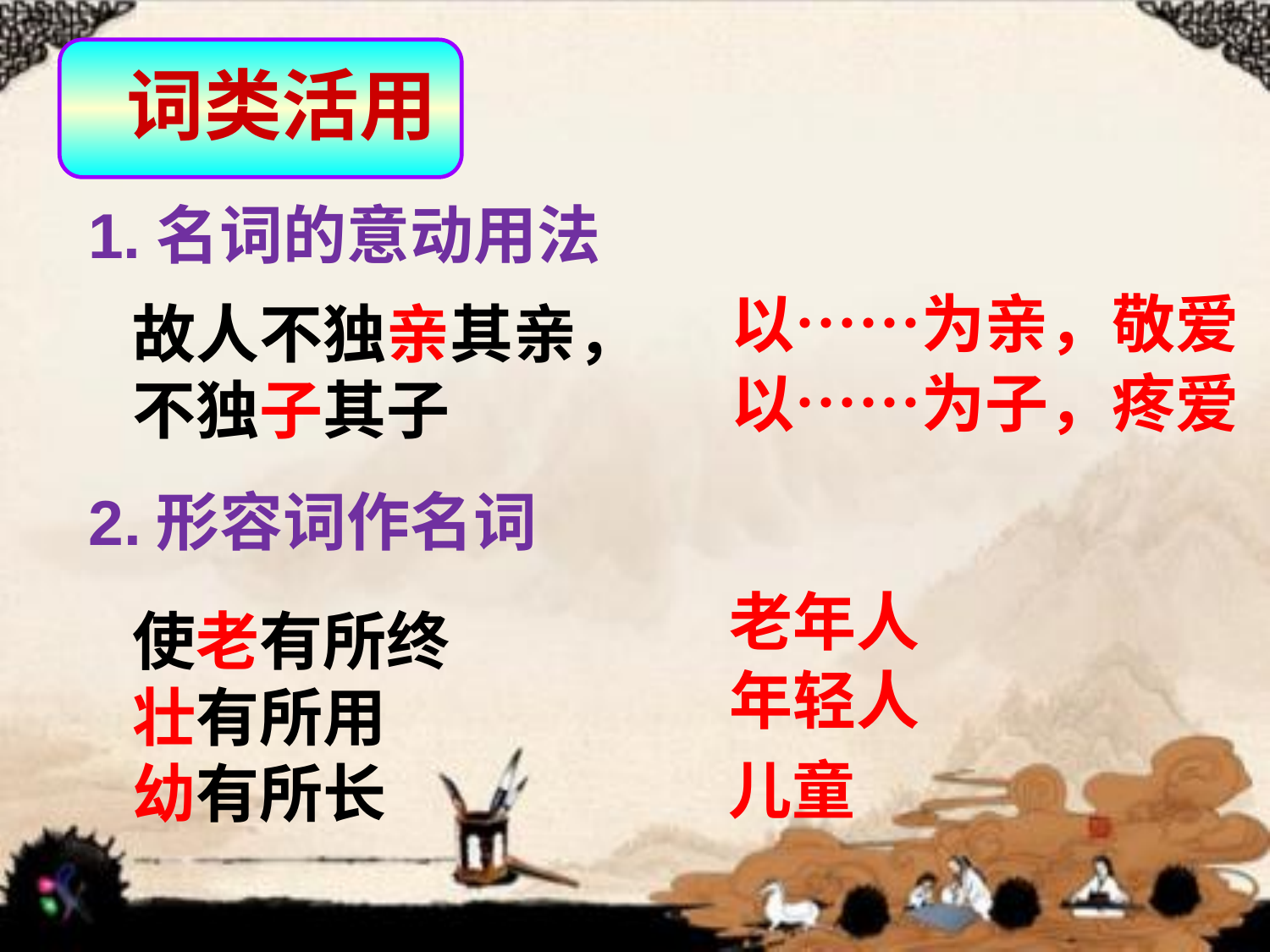

词类活用
1.名词的意动用法
以……为亲，敬爱
故人不独亲其亲，
不独子其子
以……为子，疼爱
2.形容词作名词
老年人
使老有所终
壮有所用
幼有所长
年轻人
儿童